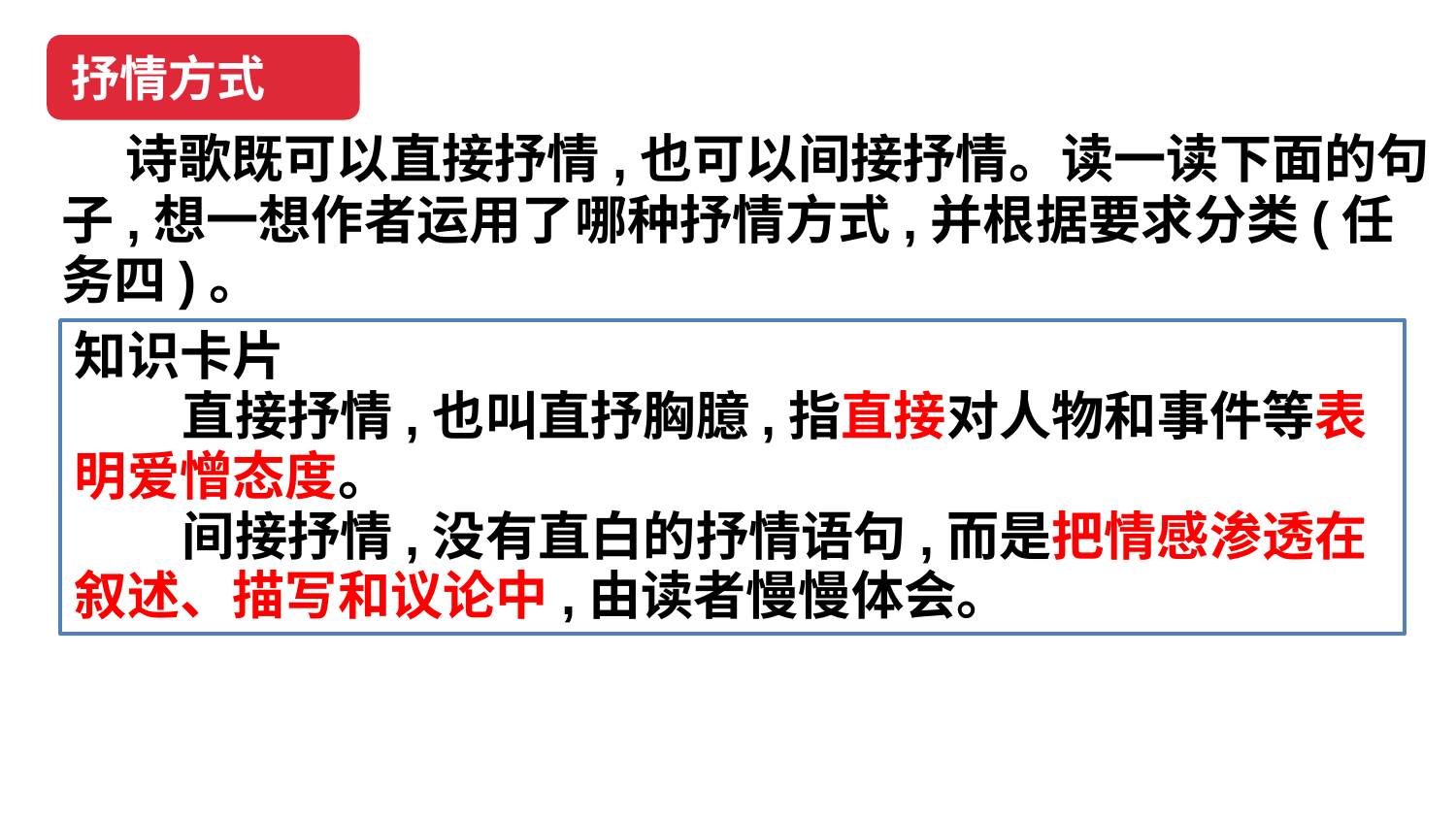

抒情方式
    诗歌既可以直接抒情,也可以间接抒情。读一读下面的句子,想一想作者运用了哪种抒情方式,并根据要求分类(任务四)。
知识卡片
        直接抒情,也叫直抒胸臆,指直接对人物和事件等表明爱憎态度。
        间接抒情,没有直白的抒情语句,而是把情感渗透在叙述、描写和议论中,由读者慢慢体会。